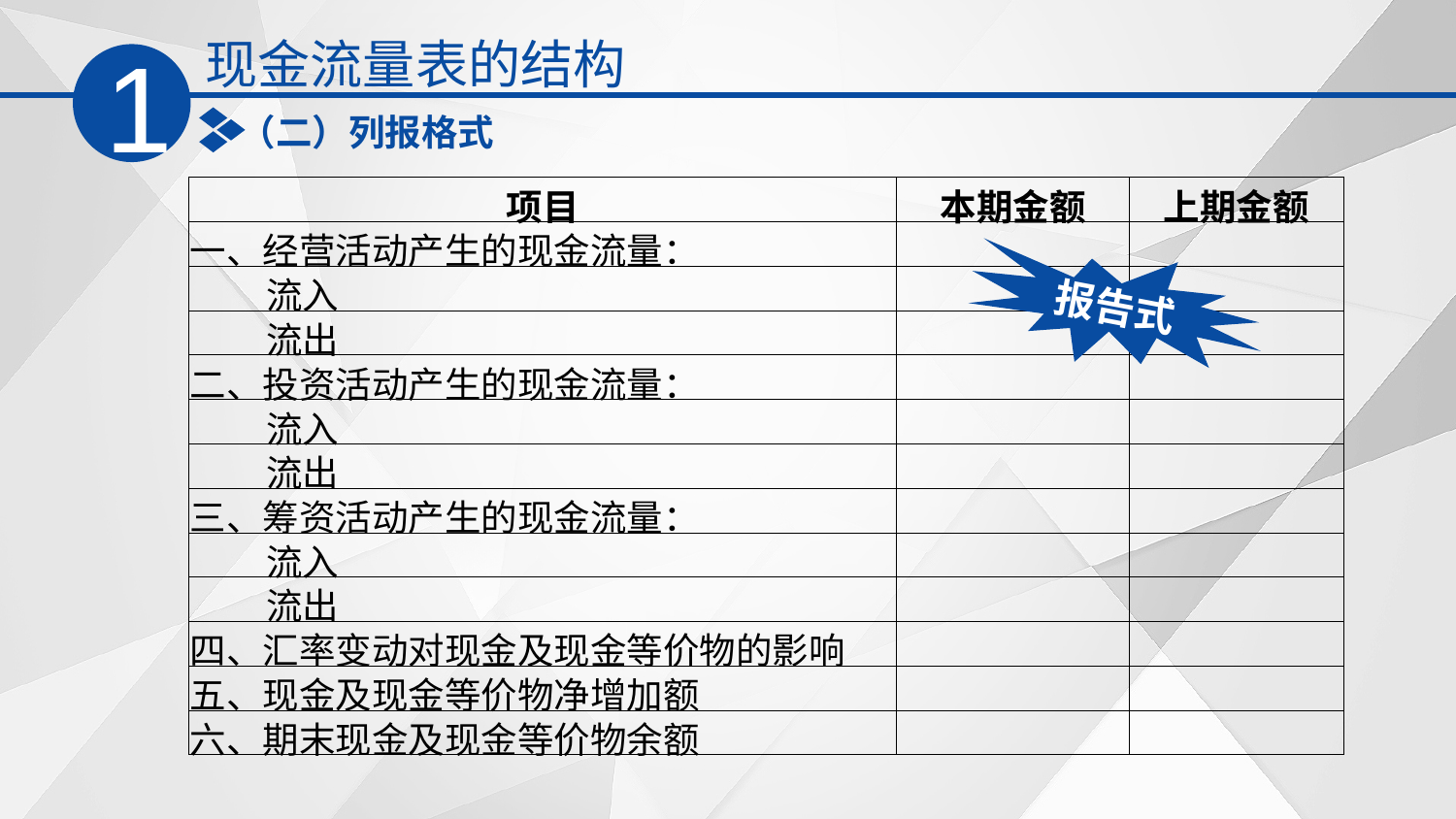

现金流量表的结构
1

（二）列报格式

| 项目 | 本期金额 | 上期金额 |
| --- | --- | --- |
| 一、经营活动产生的现金流量： |  |  |
| 流入 |  |  |
| 流出 |  |  |
| 二、投资活动产生的现金流量： |  |  |
| 流入 |  |  |
| 流出 |  |  |
| 三、筹资活动产生的现金流量： |  |  |
| 流入 |  |  |
| 流出 |  |  |
| 四、汇率变动对现金及现金等价物的影响 |  |  |
| 五、现金及现金等价物净增加额 |  |  |
| 六、期末现金及现金等价物余额 |  |  |
报告式